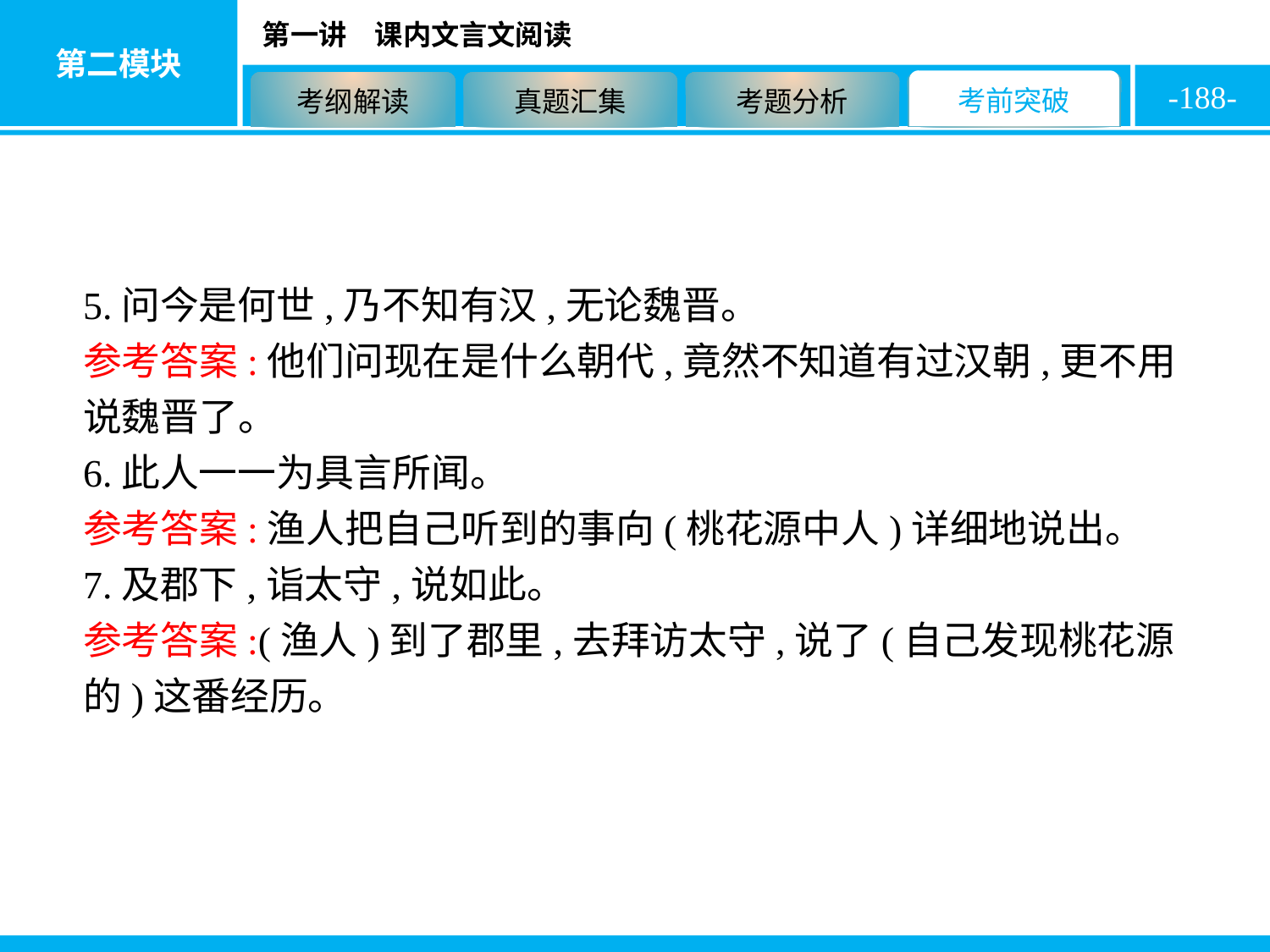

-188-
5.问今是何世,乃不知有汉,无论魏晋。
参考答案:他们问现在是什么朝代,竟然不知道有过汉朝,更不用说魏晋了。
6.此人一一为具言所闻。
参考答案:渔人把自己听到的事向(桃花源中人)详细地说出。
7.及郡下,诣太守,说如此。
参考答案:(渔人)到了郡里,去拜访太守,说了(自己发现桃花源的)这番经历。